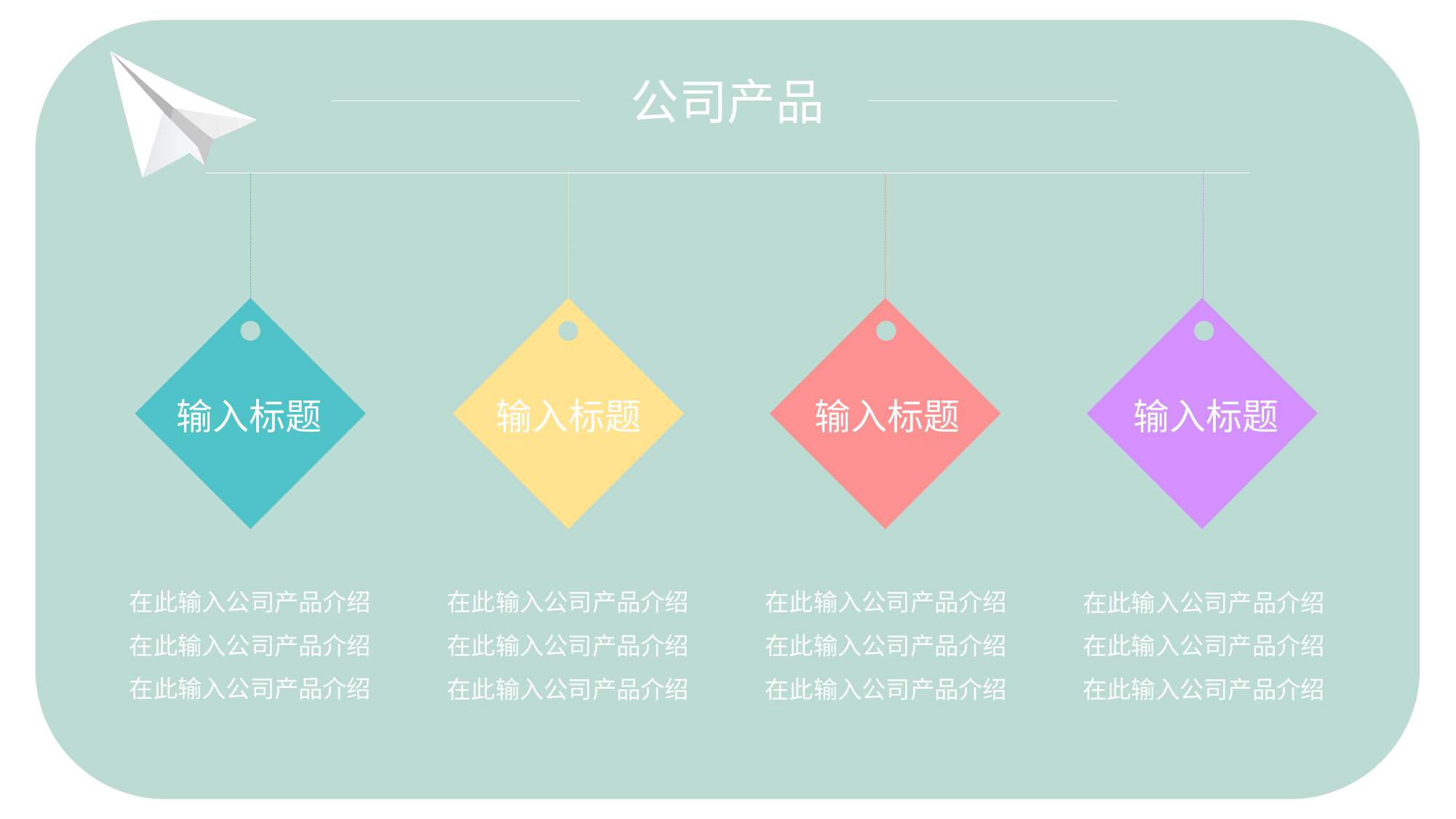

公司产品

输入标题

输入标题

输入标题

输入标题
在此输入公司产品介绍
在此输入公司产品介绍
在此输入公司产品介绍

在此输入公司产品介绍
在此输入公司产品介绍
在此输入公司产品介绍

在此输入公司产品介绍
在此输入公司产品介绍
在此输入公司产品介绍

在此输入公司产品介绍
在此输入公司产品介绍
在此输入公司产品介绍